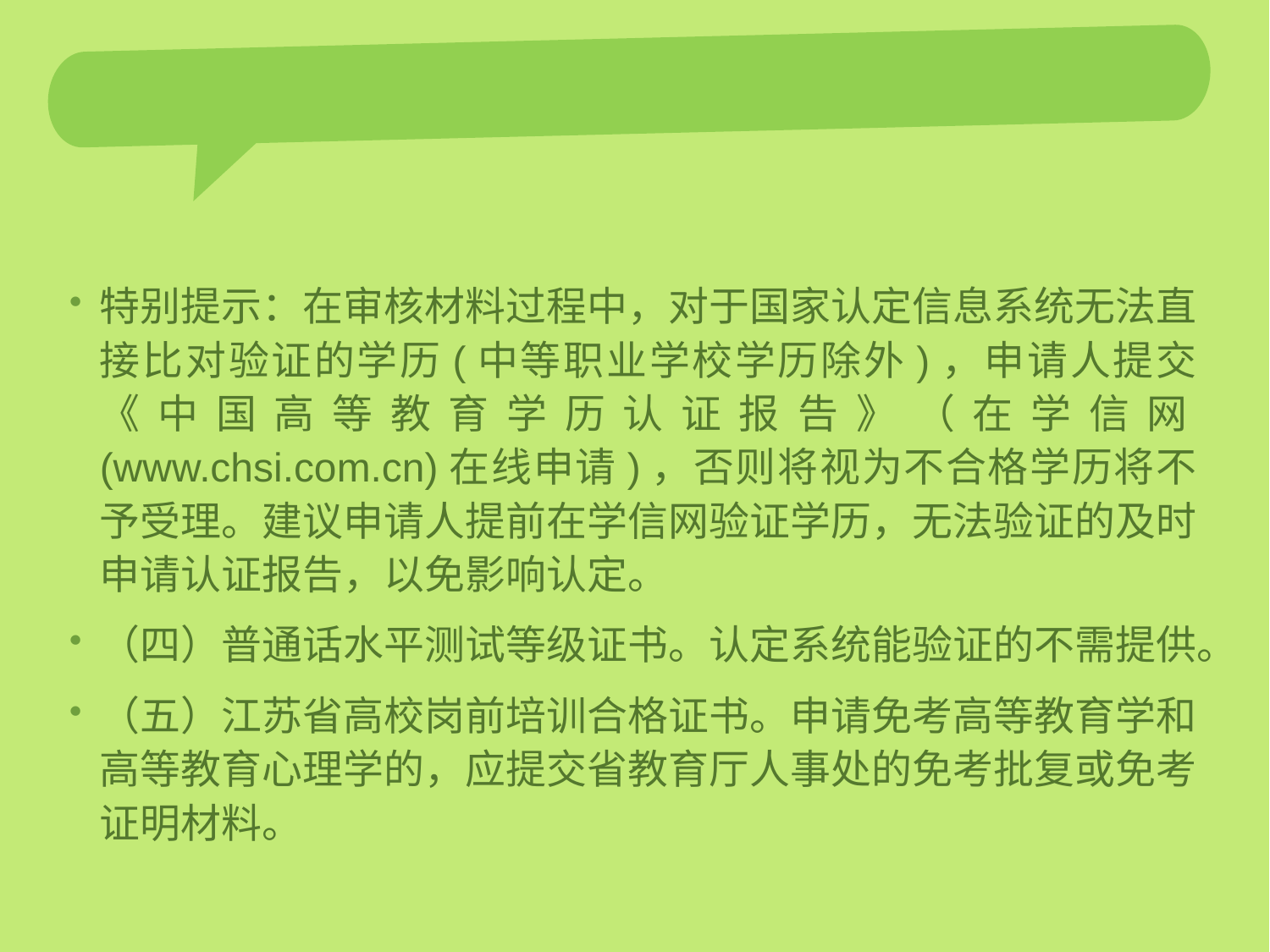

#

特别提示：在审核材料过程中，对于国家认定信息系统无法直接比对验证的学历(中等职业学校学历除外)，申请人提交《中国高等教育学历认证报告》（在学信网(www.chsi.com.cn)在线申请)，否则将视为不合格学历将不予受理。建议申请人提前在学信网验证学历，无法验证的及时申请认证报告，以免影响认定。
（四）普通话水平测试等级证书。认定系统能验证的不需提供。
（五）江苏省高校岗前培训合格证书。申请免考高等教育学和高等教育心理学的，应提交省教育厅人事处的免考批复或免考证明材料。